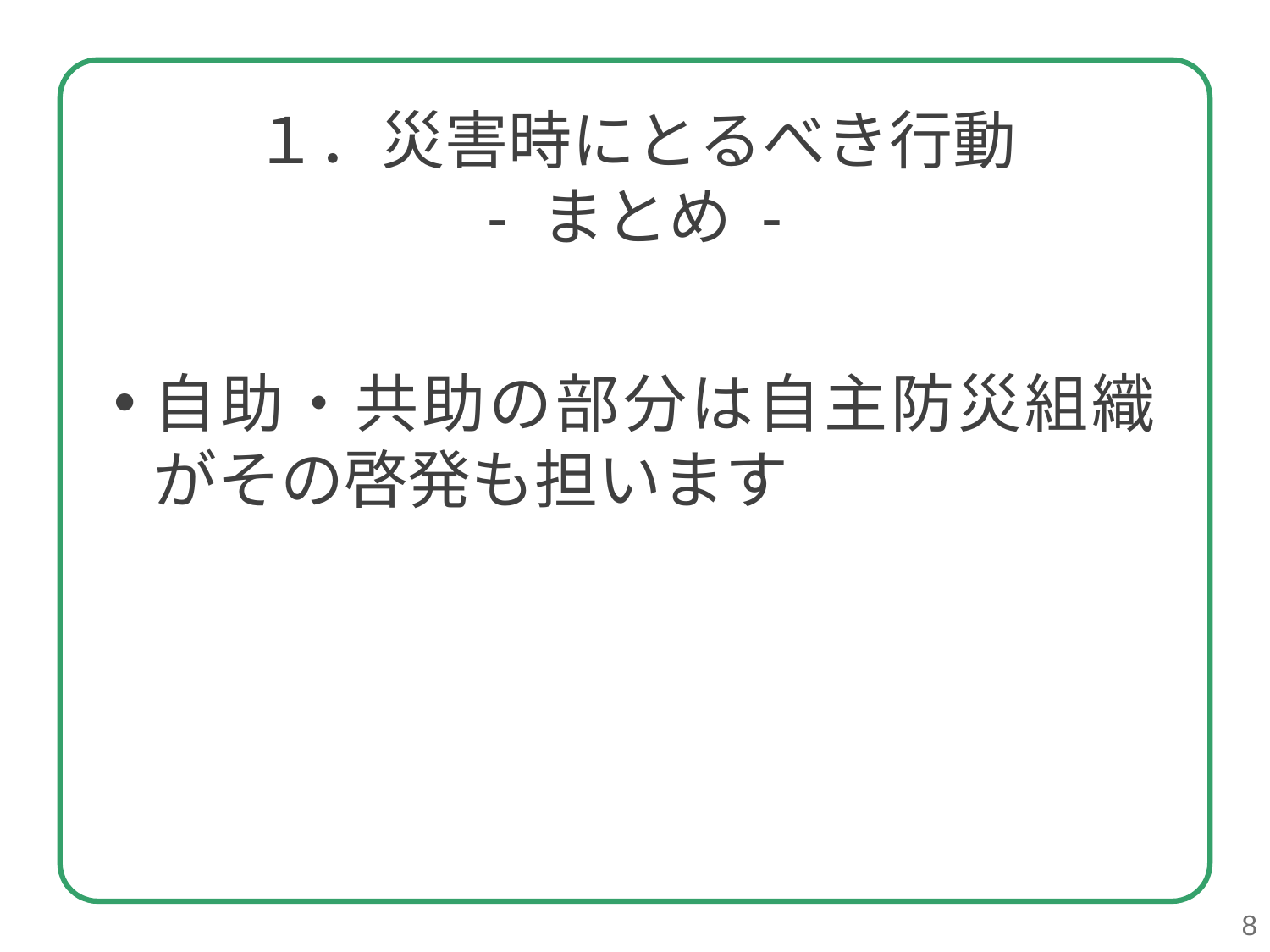

１．災害時にとるべき行動
- まとめ -
自助・共助の部分は自主防災組織がその啓発も担います
8